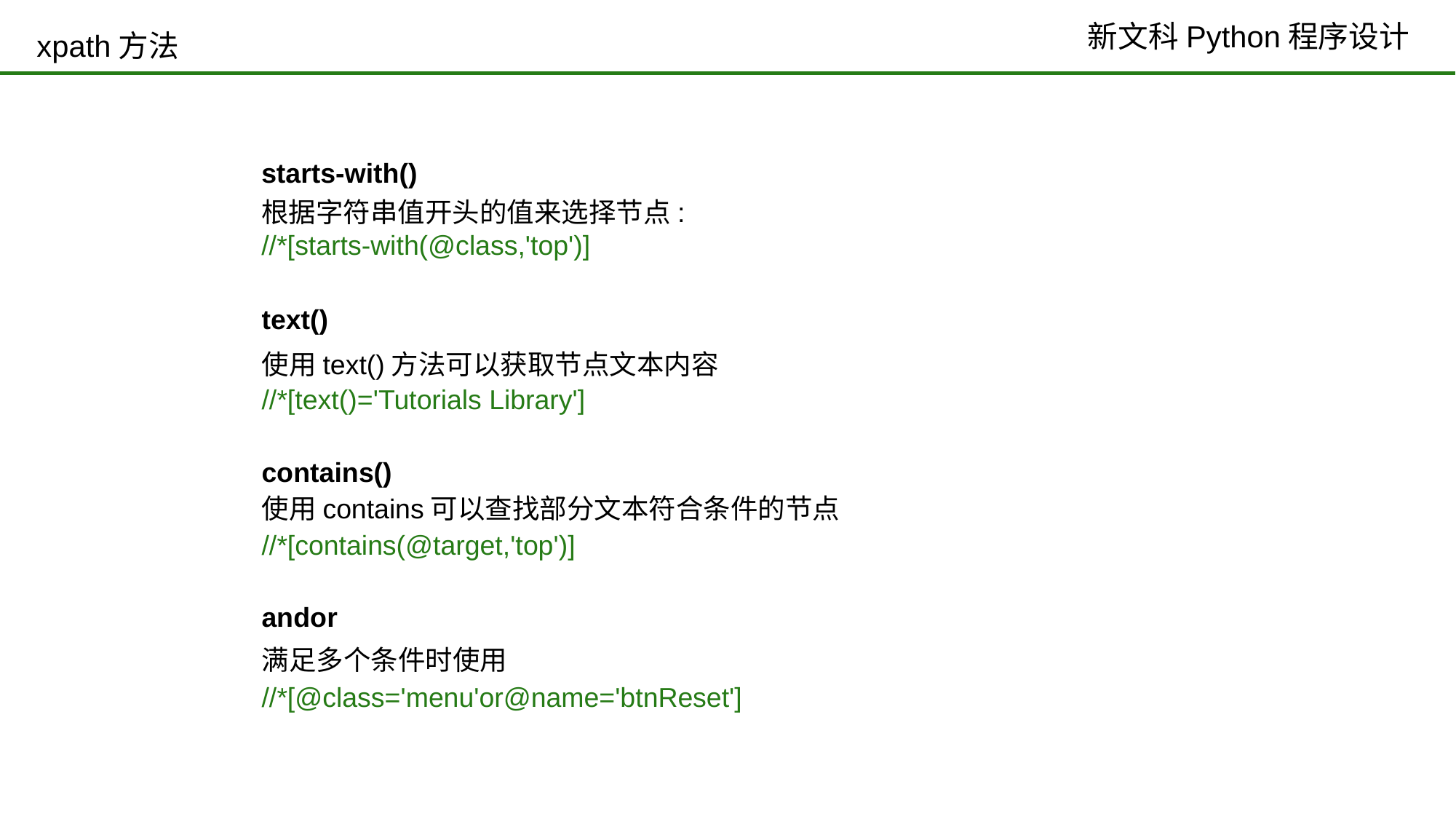

# xpath方法
starts-with()
根据字符串值开头的值来选择节点:
//*[starts-with(@class,'top')]
text()
使用text()方法可以获取节点文本内容
//*[text()='Tutorials Library']
contains()
使用contains可以查找部分文本符合条件的节点
//*[contains(@target,'top')]
andor
满足多个条件时使用
//*[@class='menu'or@name='btnReset']